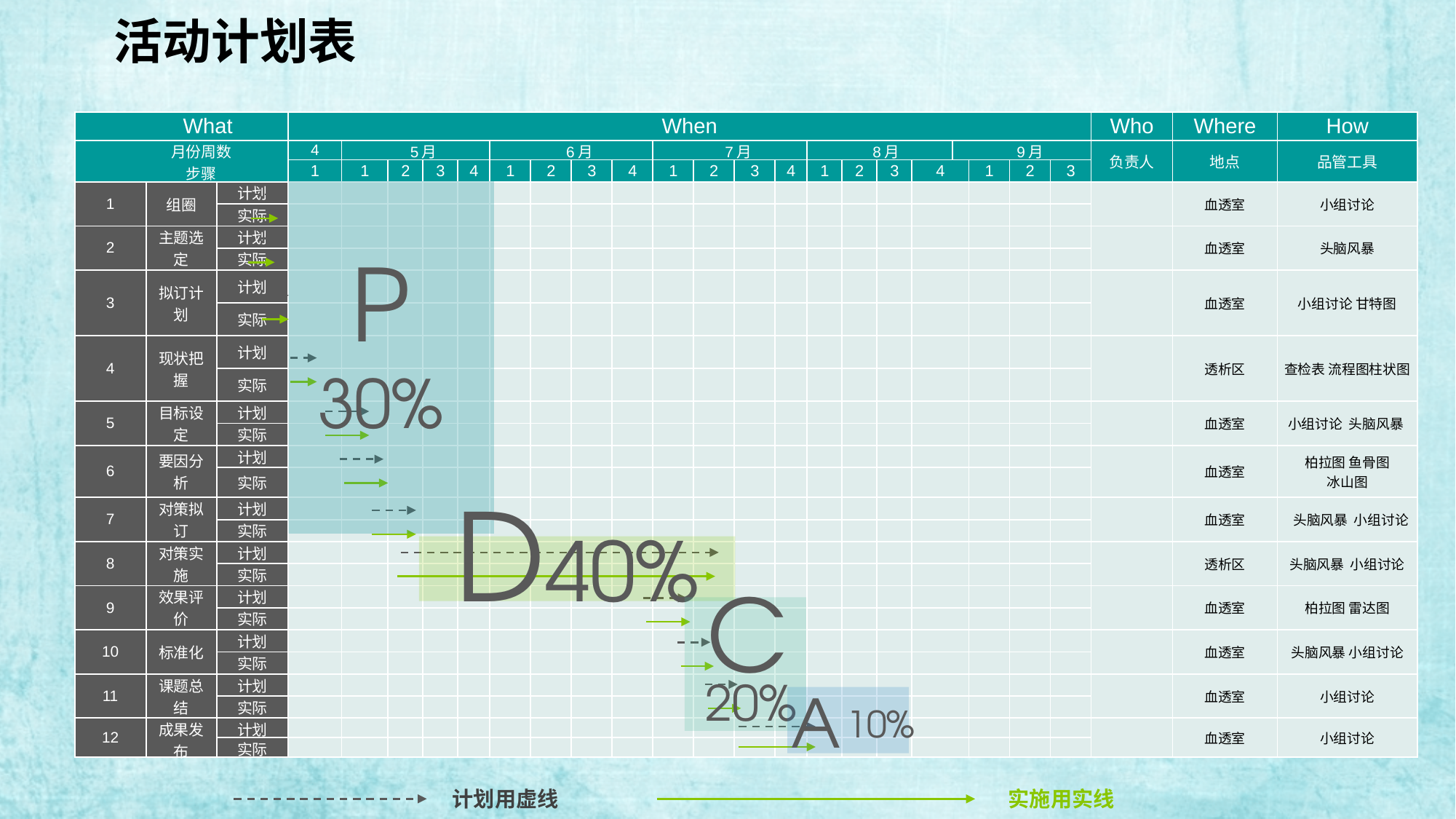

活动计划表
| What |  |  | When |  |  |  |  |  |  |  |  |  |  |  |  |  |  |  |  |  |  |  |  | Who | Where | How |
| --- | --- | --- | --- | --- | --- | --- | --- | --- | --- | --- | --- | --- | --- | --- | --- | --- | --- | --- | --- | --- | --- | --- | --- | --- | --- | --- |
| 月份周数 步骤 |  |  | 4 | 5月 |  |  |  | 6月 |  |  |  | 7月 |  |  |  | 8月 |  |  |  | 9月 |  |  |  | 负责人 | 地点 | 品管工具 |
|  |  |  | 1 | 1 | 2 | 3 | 4 | 1 | 2 | 3 | 4 | 1 | 2 | 3 | 4 | 1 | 2 | 3 | 4 |  | 1 | 2 | 3 |  |  |  |
| 1 | 组圈 | 计划 |  |  |  |  |  |  |  |  |  |  |  |  |  |  |  |  |  |  |  |  |  |  | 血透室 | 小组讨论 |
|  |  | 实际 |  |  |  |  |  |  |  |  |  |  |  |  |  |  |  |  |  |  |  |  |  |  |  |  |
| 2 | 主题选定 | 计划 |  |  |  |  |  |  |  |  |  |  |  |  |  |  |  |  |  |  |  |  |  |  | 血透室 | 头脑风暴 |
|  |  | 实际 |  |  |  |  |  |  |  |  |  |  |  |  |  |  |  |  |  |  |  |  |  |  |  |  |
| 3 | 拟订计划 | 计划 |  |  |  |  |  |  |  |  |  |  |  |  |  |  |  |  |  |  |  |  |  |  | 血透室 | 小组讨论 甘特图 |
|  |  | 实际 |  |  |  |  |  |  |  |  |  |  |  |  |  |  |  |  |  |  |  |  |  |  |  |  |
| 4 | 现状把握 | 计划 |  |  |  |  |  |  |  |  |  |  |  |  |  |  |  |  |  |  |  |  |  |  | 透析区 | 查检表 流程图柱状图 |
|  |  | 实际 |  |  |  |  |  |  |  |  |  |  |  |  |  |  |  |  |  |  |  |  |  |  |  |  |
| 5 | 目标设定 | 计划 |  |  |  |  |  |  |  |  |  |  |  |  |  |  |  |  |  |  |  |  |  |  | 血透室 | 小组讨论 头脑风暴 |
|  |  | 实际 |  |  |  |  |  |  |  |  |  |  |  |  |  |  |  |  |  |  |  |  |  |  |  |  |
| 6 | 要因分析 | 计划 |  |  |  |  |  |  |  |  |  |  |  |  |  |  |  |  |  |  |  |  |  |  | 血透室 | 柏拉图 鱼骨图 冰山图 |
|  |  | 实际 |  |  |  |  |  |  |  |  |  |  |  |  |  |  |  |  |  |  |  |  |  |  |  |  |
| 7 | 对策拟订 | 计划 |  |  |  |  |  |  |  |  |  |  |  |  |  |  |  |  |  |  |  |  |  |  | 血透室 | 头脑风暴 小组讨论 |
|  |  | 实际 |  |  |  |  |  |  |  |  |  |  |  |  |  |  |  |  |  |  |  |  |  |  |  |  |
| 8 | 对策实施 | 计划 |  |  |  |  |  |  |  |  |  |  |  |  |  |  |  |  |  |  |  |  |  |  | 透析区 | 头脑风暴 小组讨论 |
|  |  | 实际 |  |  |  |  |  |  |  |  |  |  |  |  |  |  |  |  |  |  |  |  |  |  |  |  |
| 9 | 效果评价 | 计划 |  |  |  |  |  |  |  |  |  |  |  |  |  |  |  |  |  |  |  |  |  |  | 血透室 | 柏拉图 雷达图 |
|  |  | 实际 |  |  |  |  |  |  |  |  |  |  |  |  |  |  |  |  |  |  |  |  |  |  |  |  |
| 10 | 标准化 | 计划 |  |  |  |  |  |  |  |  |  |  |  |  |  |  |  |  |  |  |  |  |  |  | 血透室 | 头脑风暴 小组讨论 |
|  |  | 实际 |  |  |  |  |  |  |  |  |  |  |  |  |  |  |  |  |  |  |  |  |  |  |  |  |
| 11 | 课题总结 | 计划 |  |  |  |  |  |  |  |  |  |  |  |  |  |  |  |  |  |  |  |  |  |  | 血透室 | 小组讨论 |
|  |  | 实际 |  |  |  |  |  |  |  |  |  |  |  |  |  |  |  |  |  |  |  |  |  |  |  |  |
| 12 | 成果发布 | 计划 |  |  |  |  |  |  |  |  |  |  |  |  |  |  |  |  |  |  |  |  |  |  | 血透室 | 小组讨论 |
|  |  | 实际 |  |  |  |  |  |  |  |  |  |  |  |  |  |  |  |  |  |  |  |  |  |  |  |  |

P
30%
D40%

C

20%
A

10%
计划用虚线
实施用实线